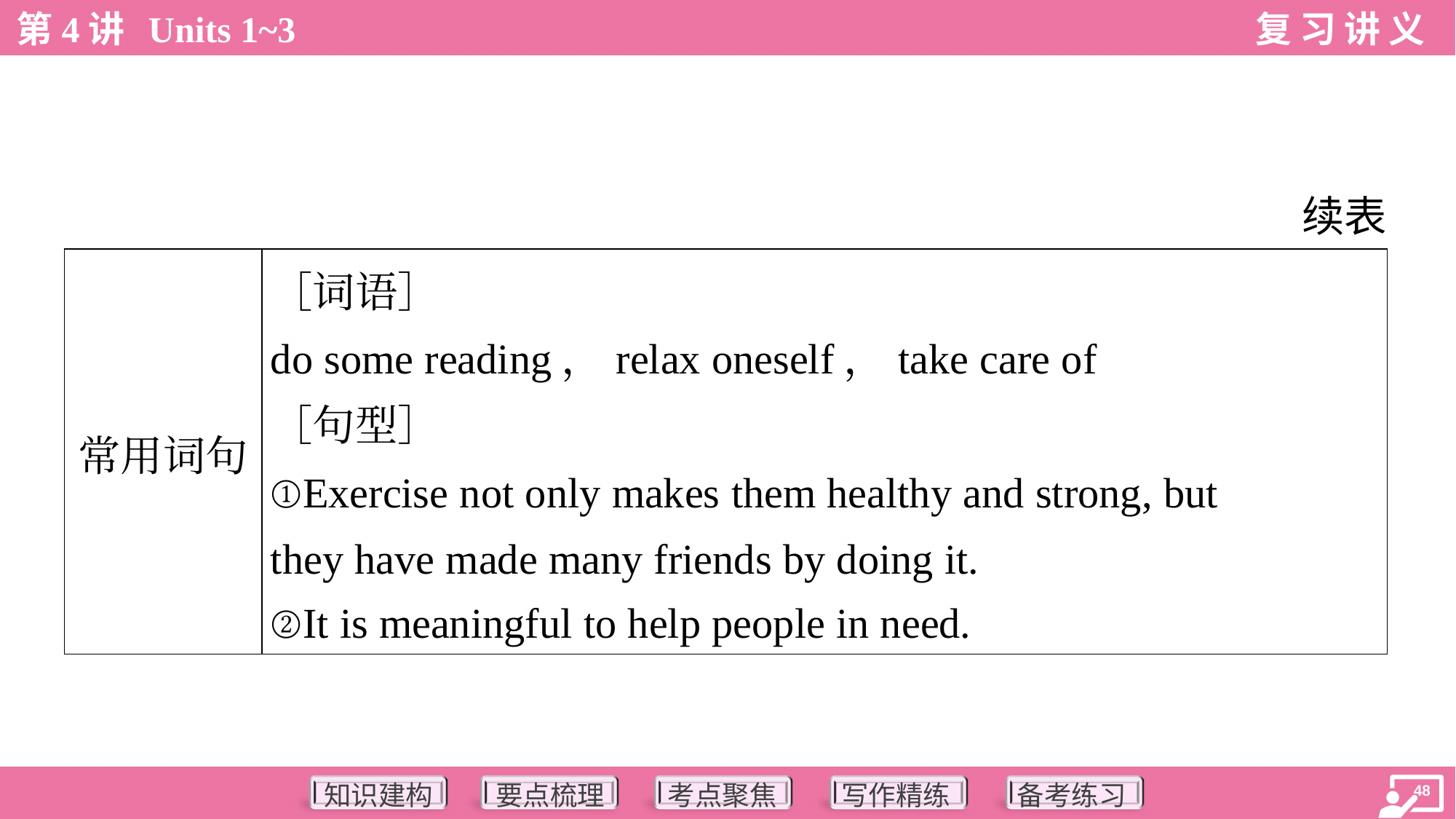

续表
| 常用词句 | ［词语］ do some reading，relax oneself，take care of ［句型］ ①Exercise not only makes them healthy and strong, but they have made many friends by doing it. ②It is meaningful to help people in need. |
| --- | --- |